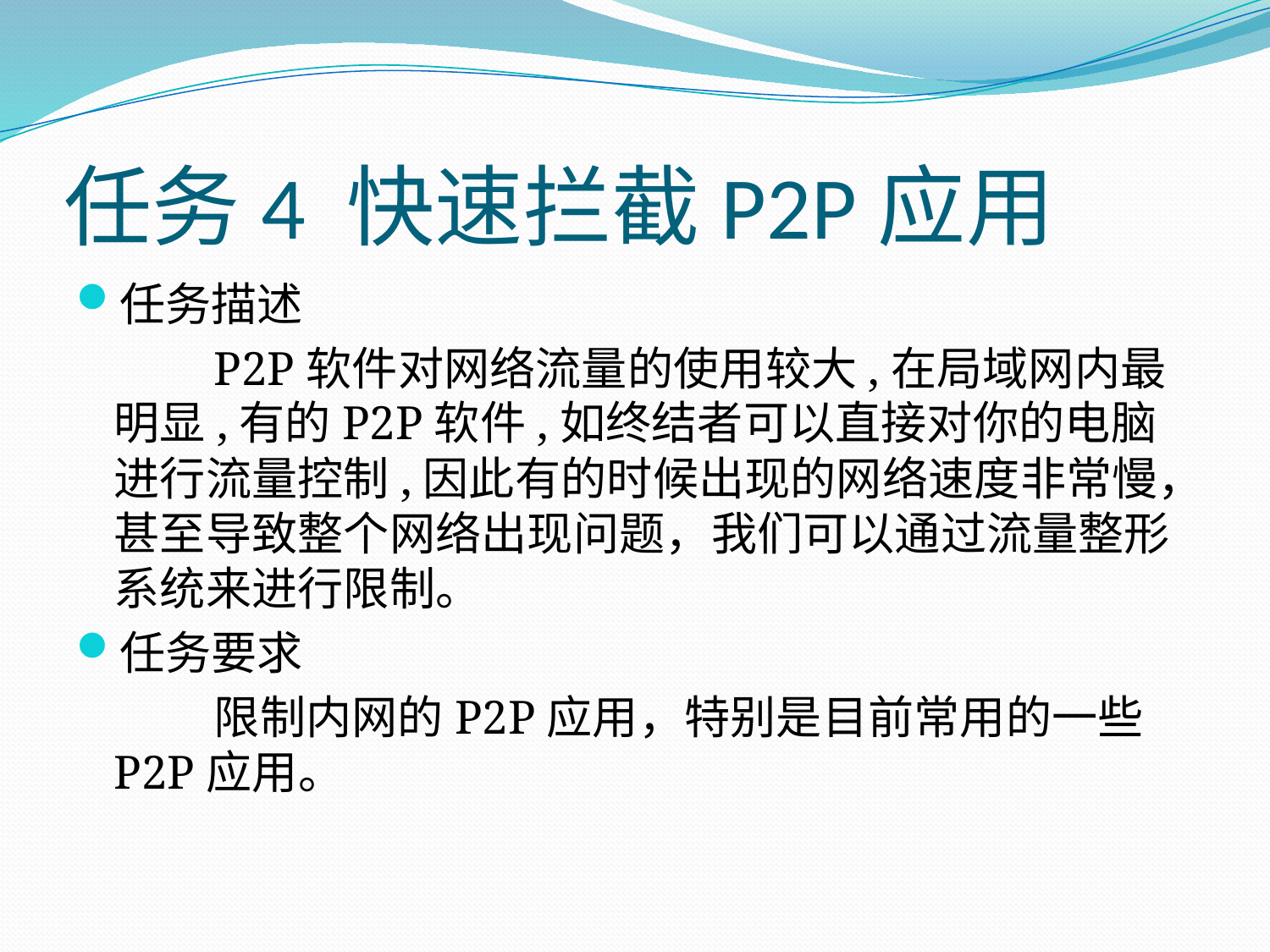

# 任务4 快速拦截P2P应用
任务描述
P2P软件对网络流量的使用较大,在局域网内最明显,有的P2P软件,如终结者可以直接对你的电脑进行流量控制,因此有的时候出现的网络速度非常慢，甚至导致整个网络出现问题，我们可以通过流量整形系统来进行限制。
任务要求
限制内网的P2P应用，特别是目前常用的一些P2P应用。